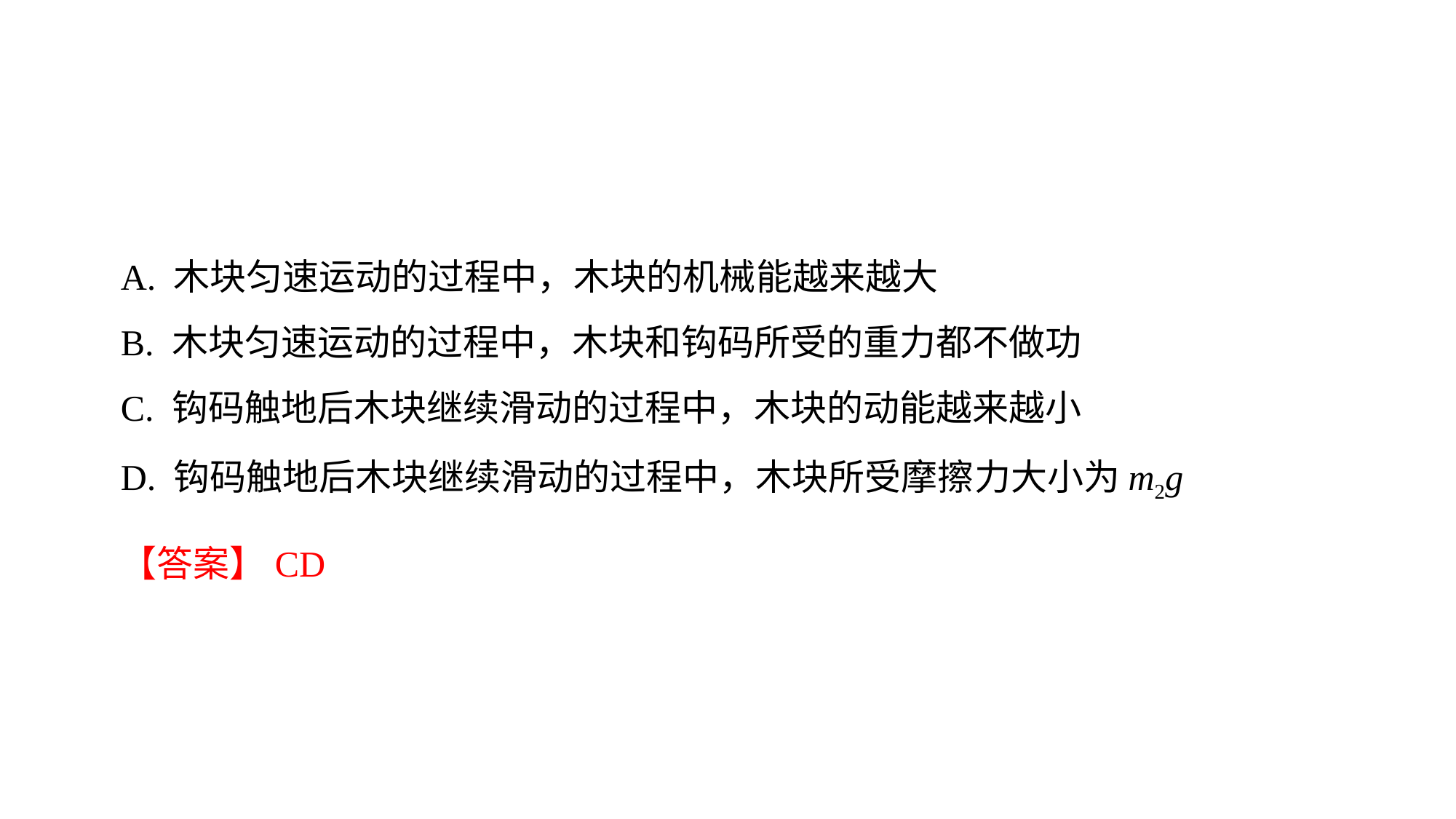

A. 木块匀速运动的过程中，木块的机械能越来越大
B. 木块匀速运动的过程中，木块和钩码所受的重力都不做功
C. 钩码触地后木块继续滑动的过程中，木块的动能越来越小
D. 钩码触地后木块继续滑动的过程中，木块所受摩擦力大小为m2g
【答案】CD